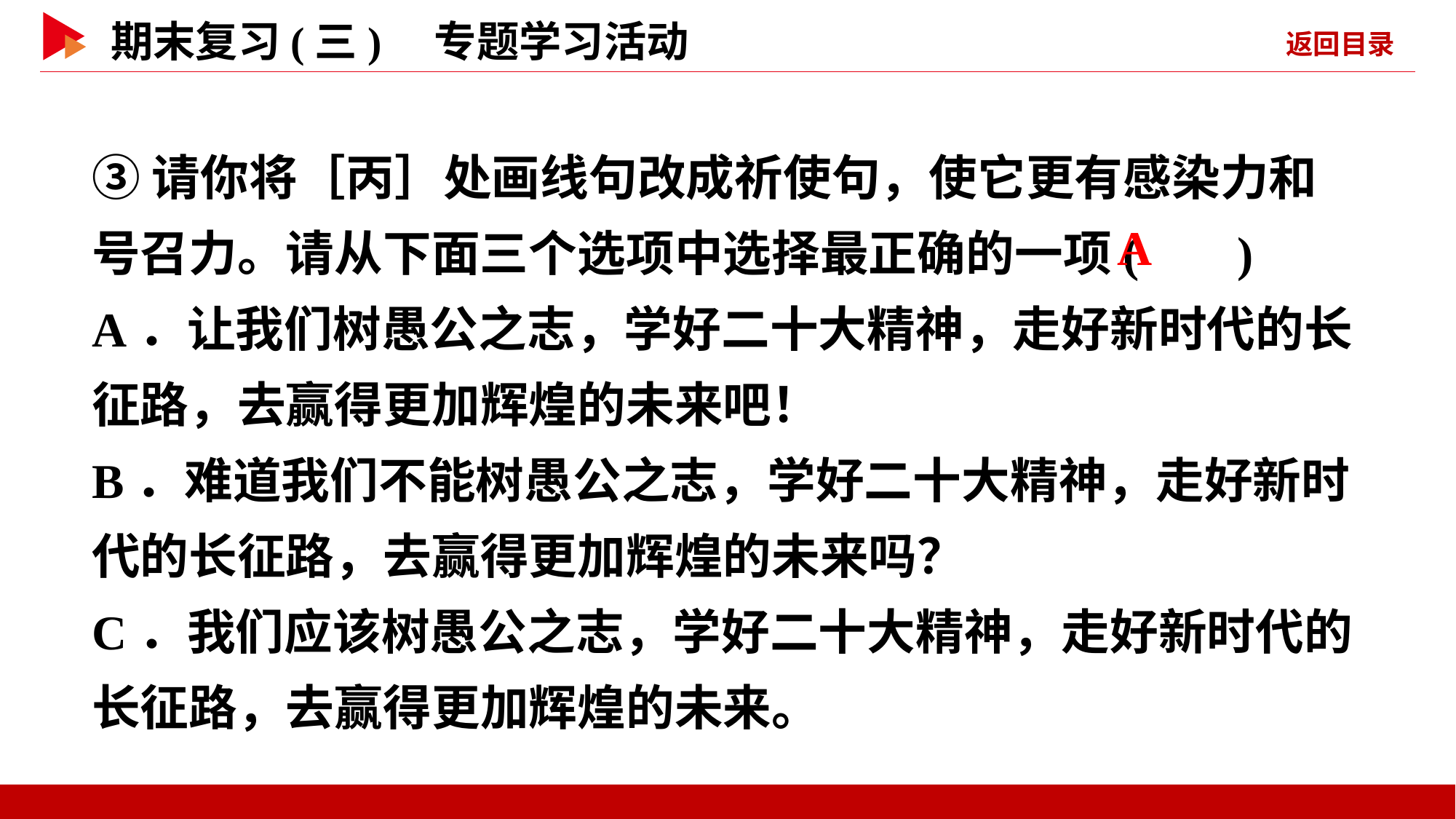

③请你将［丙］处画线句改成祈使句，使它更有感染力和号召力。请从下面三个选项中选择最正确的一项(        )
A．让我们树愚公之志，学好二十大精神，走好新时代的长征路，去赢得更加辉煌的未来吧！
B．难道我们不能树愚公之志，学好二十大精神，走好新时代的长征路，去赢得更加辉煌的未来吗？
C．我们应该树愚公之志，学好二十大精神，走好新时代的长征路，去赢得更加辉煌的未来。
   A